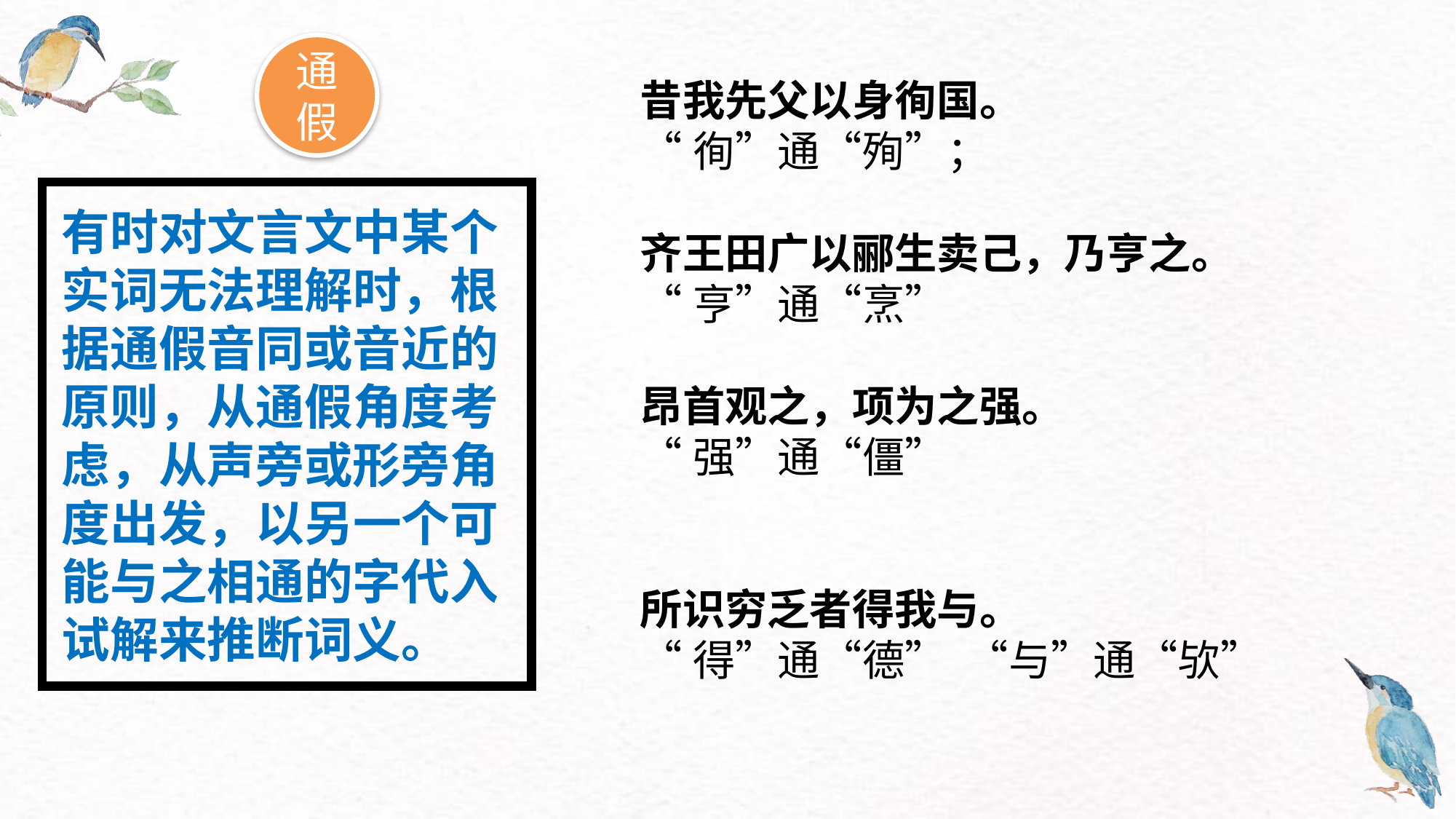

通假
昔我先父以身徇国。
“徇”通“殉”；

齐王田广以郦生卖己，乃亨之。
“亨”通“烹”

昂首观之，项为之强。
“强”通“僵”

所识穷乏者得我与。
“得”通“德”  “与”通“欤”

有时对文言文中某个实词无法理解时，根据通假音同或音近的原则，从通假角度考虑，从声旁或形旁角度出发，以另一个可能与之相通的字代入试解来推断词义。